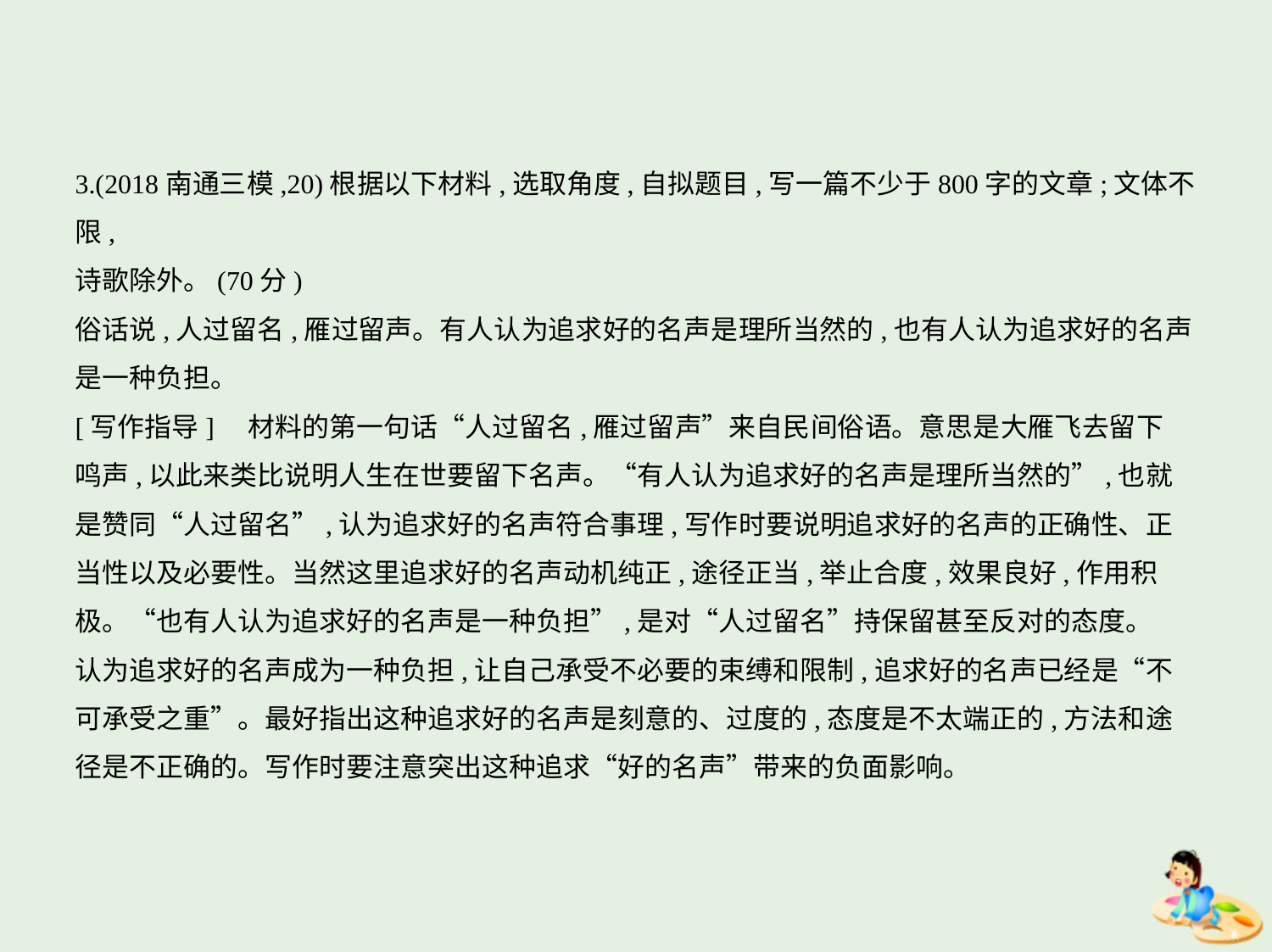

3.(2018南通三模,20)根据以下材料,选取角度,自拟题目,写一篇不少于800字的文章;文体不限,
诗歌除外。(70分)
俗话说,人过留名,雁过留声。有人认为追求好的名声是理所当然的,也有人认为追求好的名声
是一种负担。
[写作指导]　材料的第一句话“人过留名,雁过留声”来自民间俗语。意思是大雁飞去留下
鸣声,以此来类比说明人生在世要留下名声。“有人认为追求好的名声是理所当然的”,也就
是赞同“人过留名”,认为追求好的名声符合事理,写作时要说明追求好的名声的正确性、正
当性以及必要性。当然这里追求好的名声动机纯正,途径正当,举止合度,效果良好,作用积
极。“也有人认为追求好的名声是一种负担”,是对“人过留名”持保留甚至反对的态度。
认为追求好的名声成为一种负担,让自己承受不必要的束缚和限制,追求好的名声已经是“不
可承受之重”。最好指出这种追求好的名声是刻意的、过度的,态度是不太端正的,方法和途
径是不正确的。写作时要注意突出这种追求“好的名声”带来的负面影响。